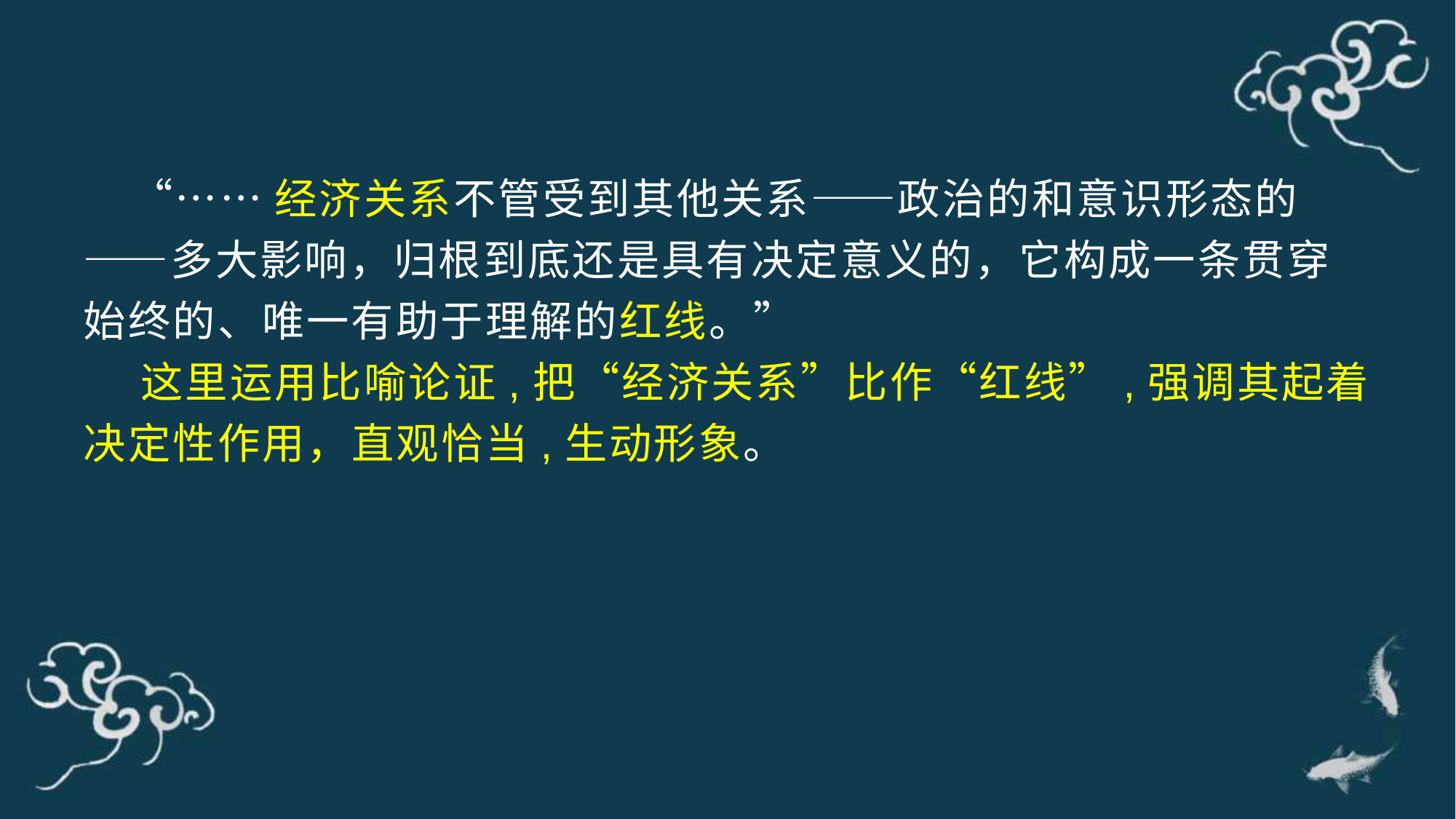

“……经济关系不管受到其他关系——政治的和意识形态的——多大影响，归根到底还是具有决定意义的，它构成一条贯穿始终的、唯一有助于理解的红线。”
    这里运用比喻论证,把“经济关系”比作“红线”,强调其起着决定性作用，直观恰当,生动形象。